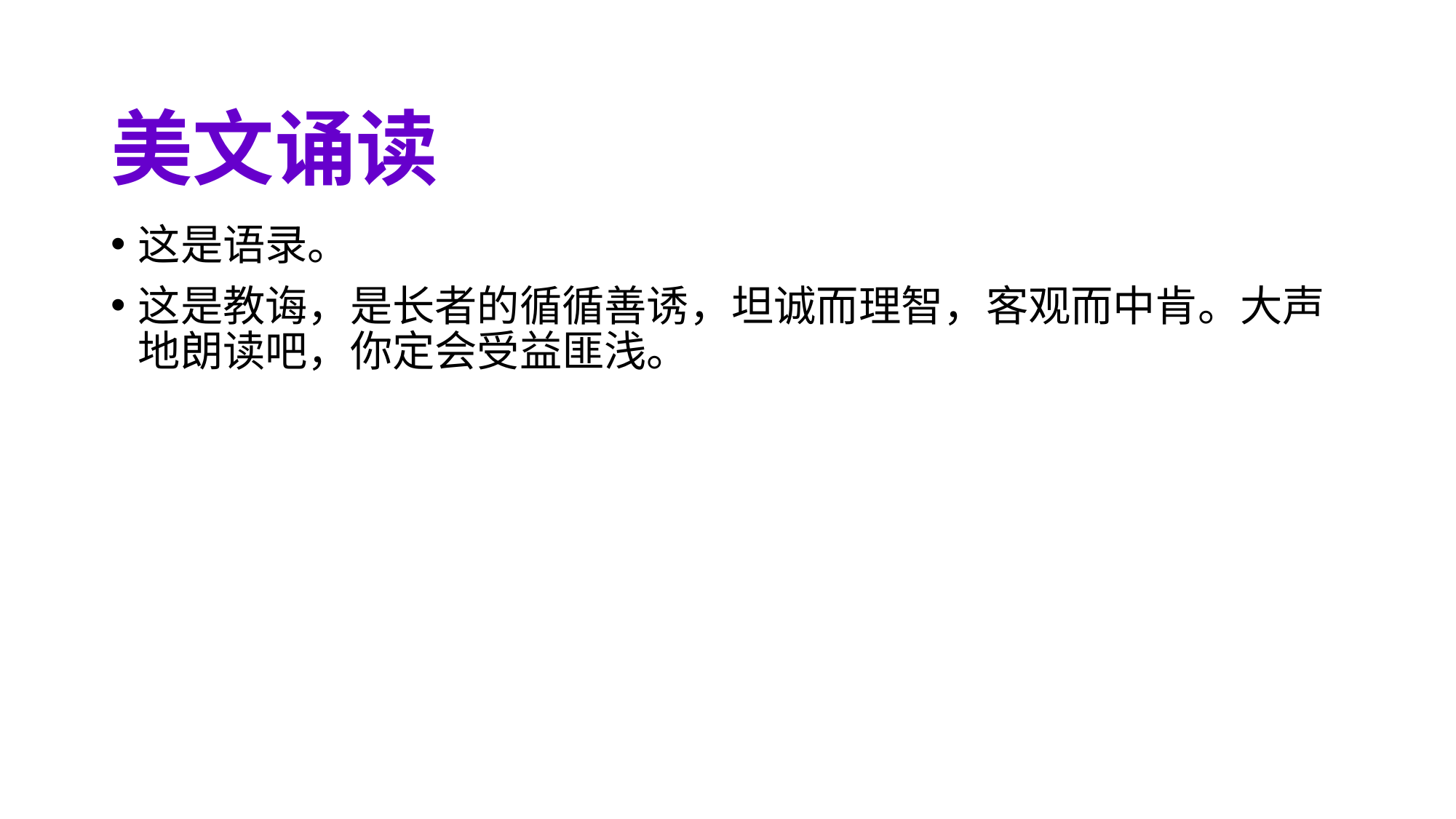

# 美文诵读
这是语录。
这是教诲，是长者的循循善诱，坦诚而理智，客观而中肯。大声地朗读吧，你定会受益匪浅。